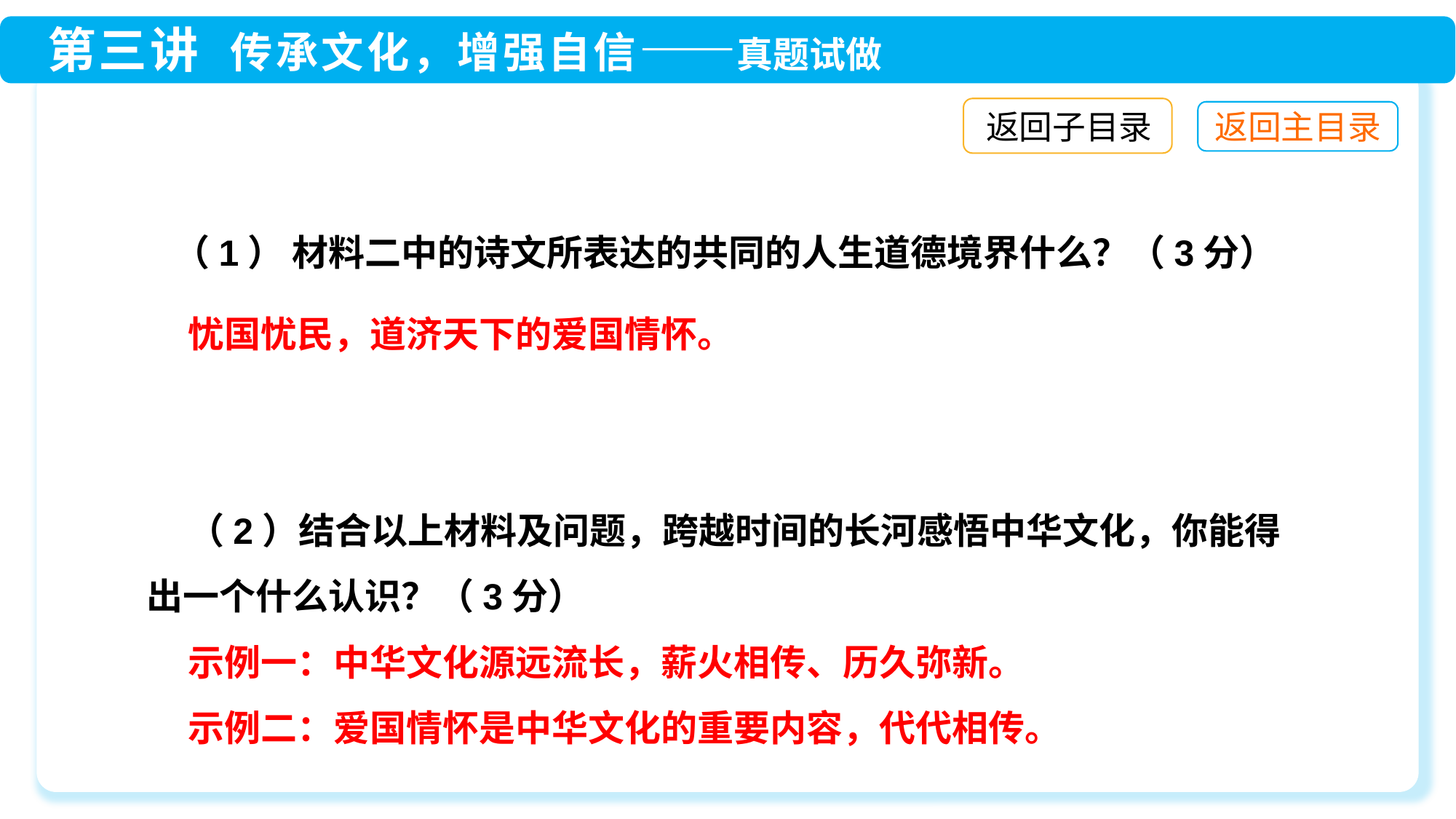

返回子目录

    （1） 材料二中的诗文所表达的共同的人生道德境界什么？（3分）
    忧国忧民，道济天下的爱国情怀。
    （2）结合以上材料及问题，跨越时间的长河感悟中华文化，你能得出一个什么认识？（3分）
    示例一：中华文化源远流长，薪火相传、历久弥新。
    示例二：爱国情怀是中华文化的重要内容，代代相传。